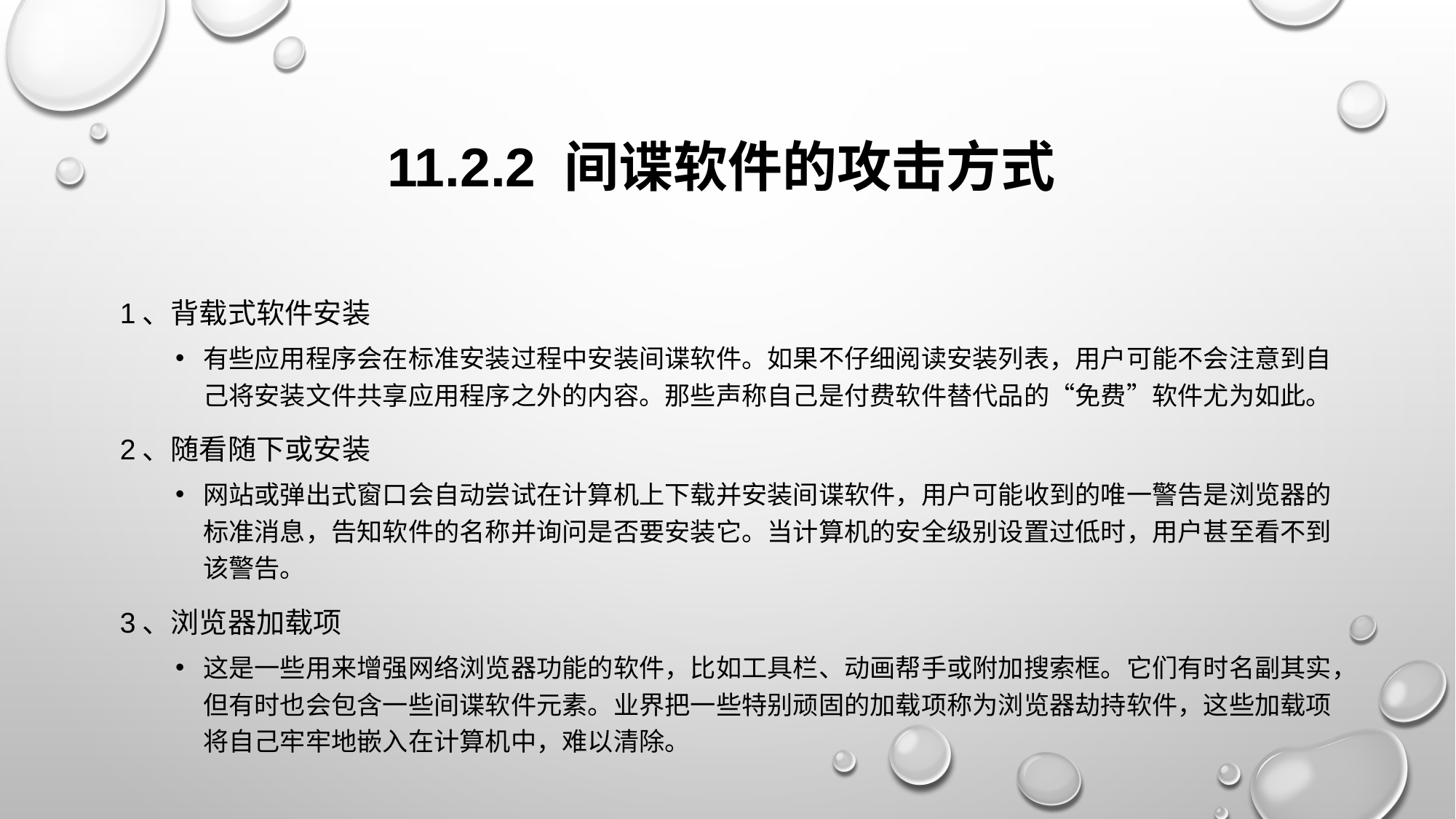

# 11.2.2 间谍软件的攻击方式
1、背载式软件安装
有些应用程序会在标准安装过程中安装间谍软件。如果不仔细阅读安装列表，用户可能不会注意到自己将安装文件共享应用程序之外的内容。那些声称自己是付费软件替代品的“免费”软件尤为如此。
2、随看随下或安装
网站或弹出式窗口会自动尝试在计算机上下载并安装间谍软件，用户可能收到的唯一警告是浏览器的标准消息，告知软件的名称并询问是否要安装它。当计算机的安全级别设置过低时，用户甚至看不到该警告。
3、浏览器加载项
这是一些用来增强网络浏览器功能的软件，比如工具栏、动画帮手或附加搜索框。它们有时名副其实，但有时也会包含一些间谍软件元素。业界把一些特别顽固的加载项称为浏览器劫持软件，这些加载项将自己牢牢地嵌入在计算机中，难以清除。